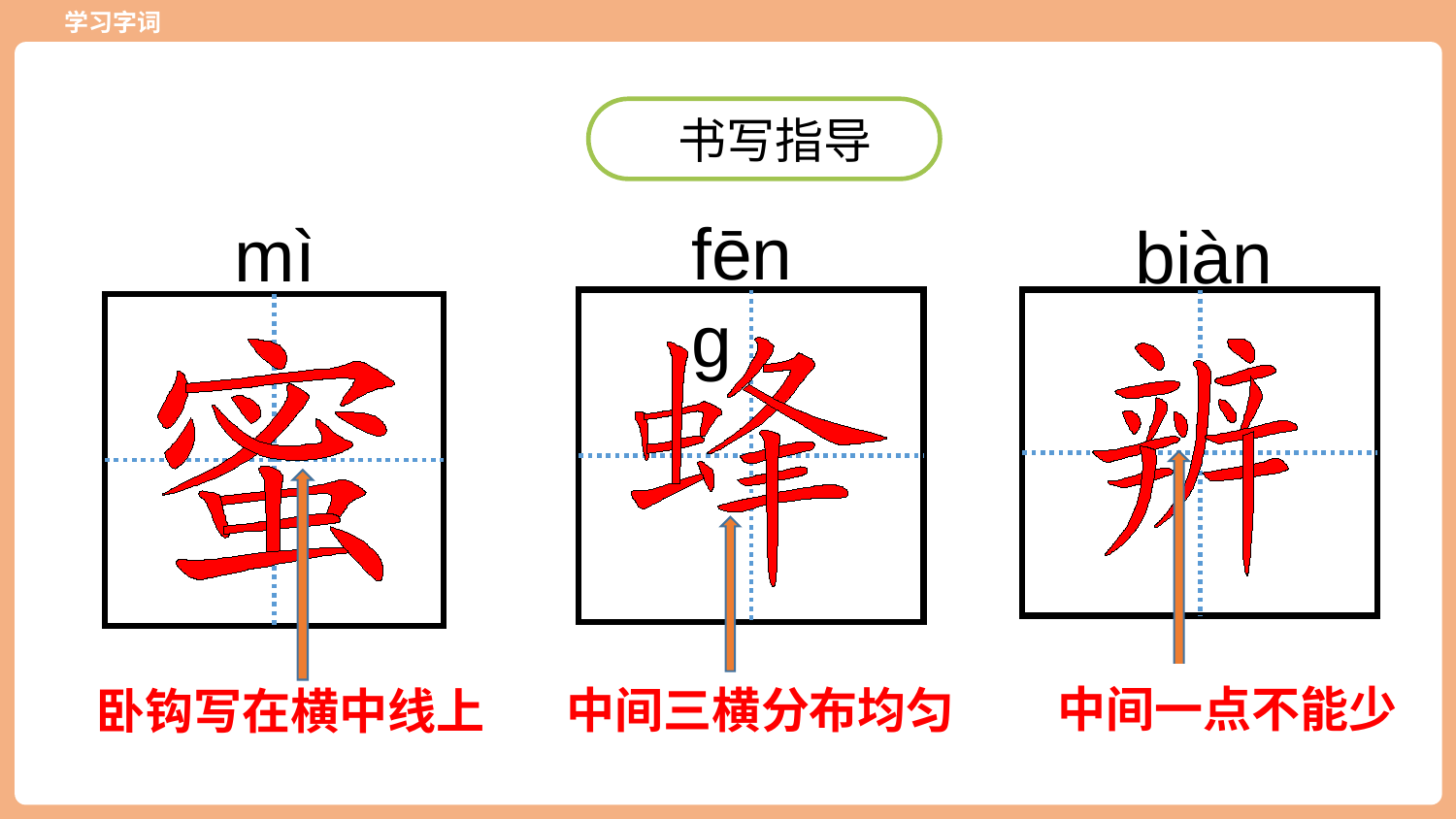

书写指导
fēng
mì
biàn

中间一点不能少
中间三横分布均匀
卧钩写在横中线上